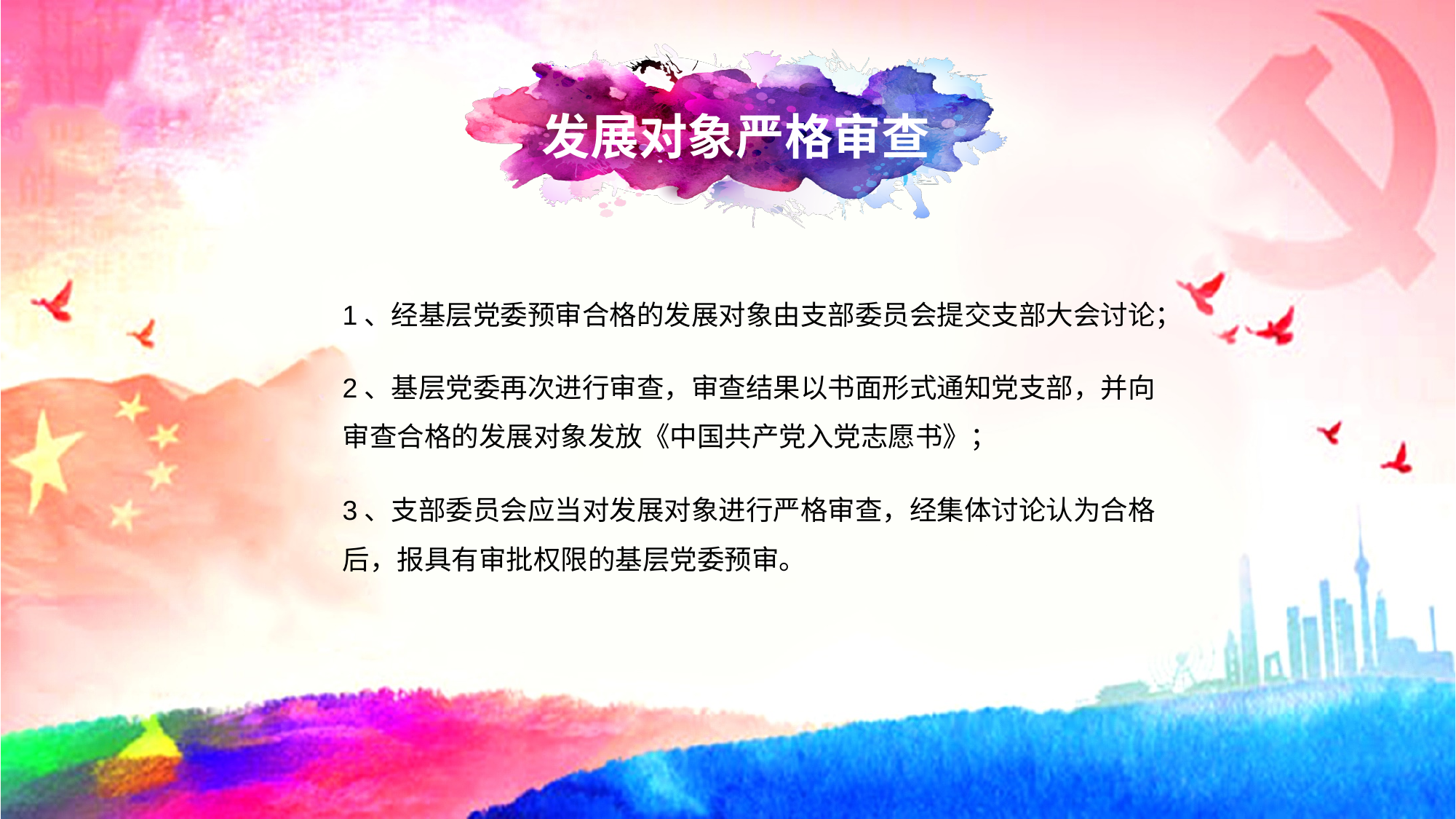

发展对象严格审查
1、经基层党委预审合格的发展对象由支部委员会提交支部大会讨论；
2、基层党委再次进行审查，审查结果以书面形式通知党支部，并向审查合格的发展对象发放《中国共产党入党志愿书》；
3、支部委员会应当对发展对象进行严格审查，经集体讨论认为合格后，报具有审批权限的基层党委预审。